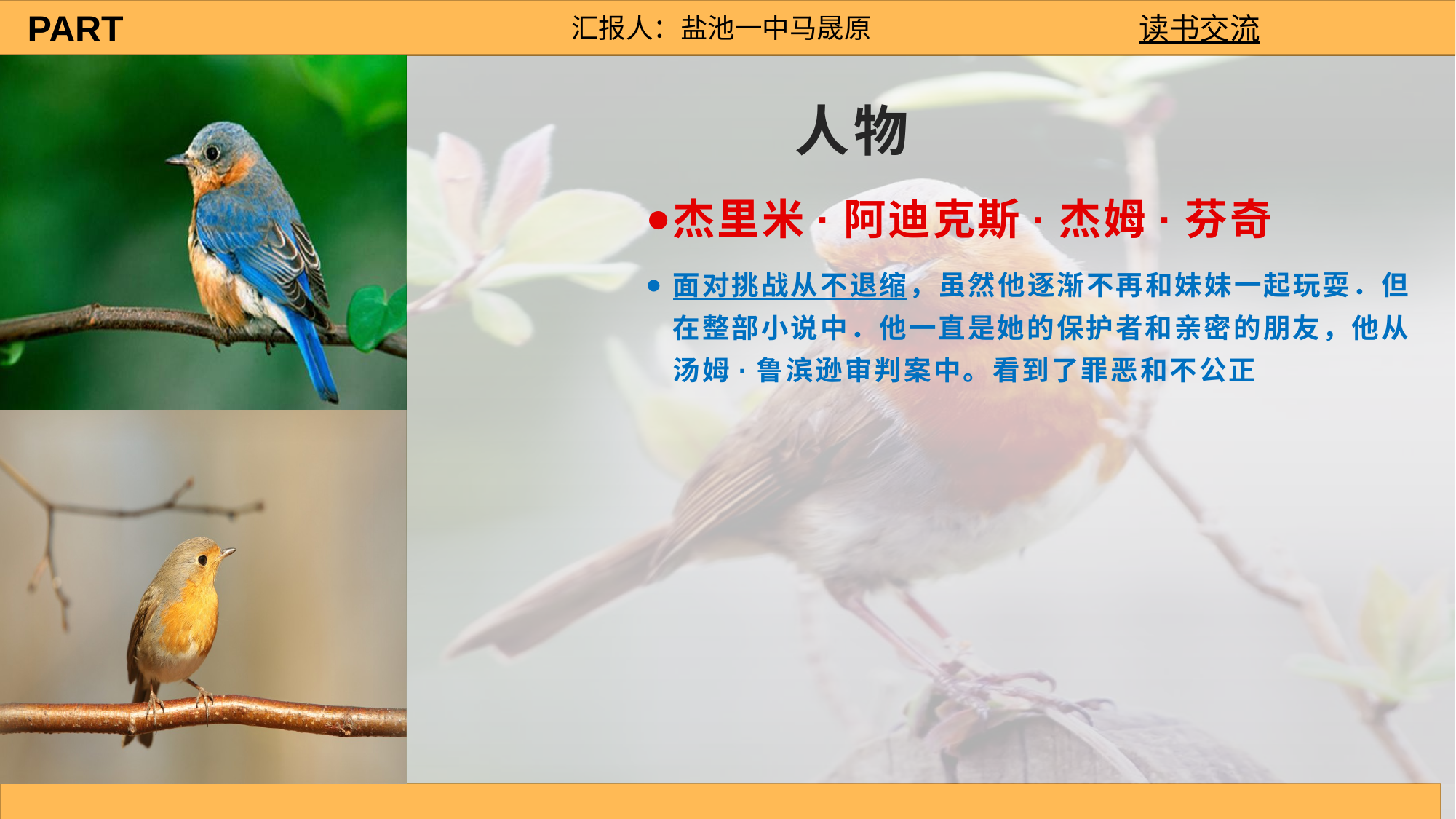

# 人物
杰里米·阿迪克斯·杰姆·芬奇
面对挑战从不退缩，虽然他逐渐不再和妹妹一起玩耍．但在整部小说中．他一直是她的保护者和亲密的朋友，他从汤姆·鲁滨逊审判案中。看到了罪恶和不公正